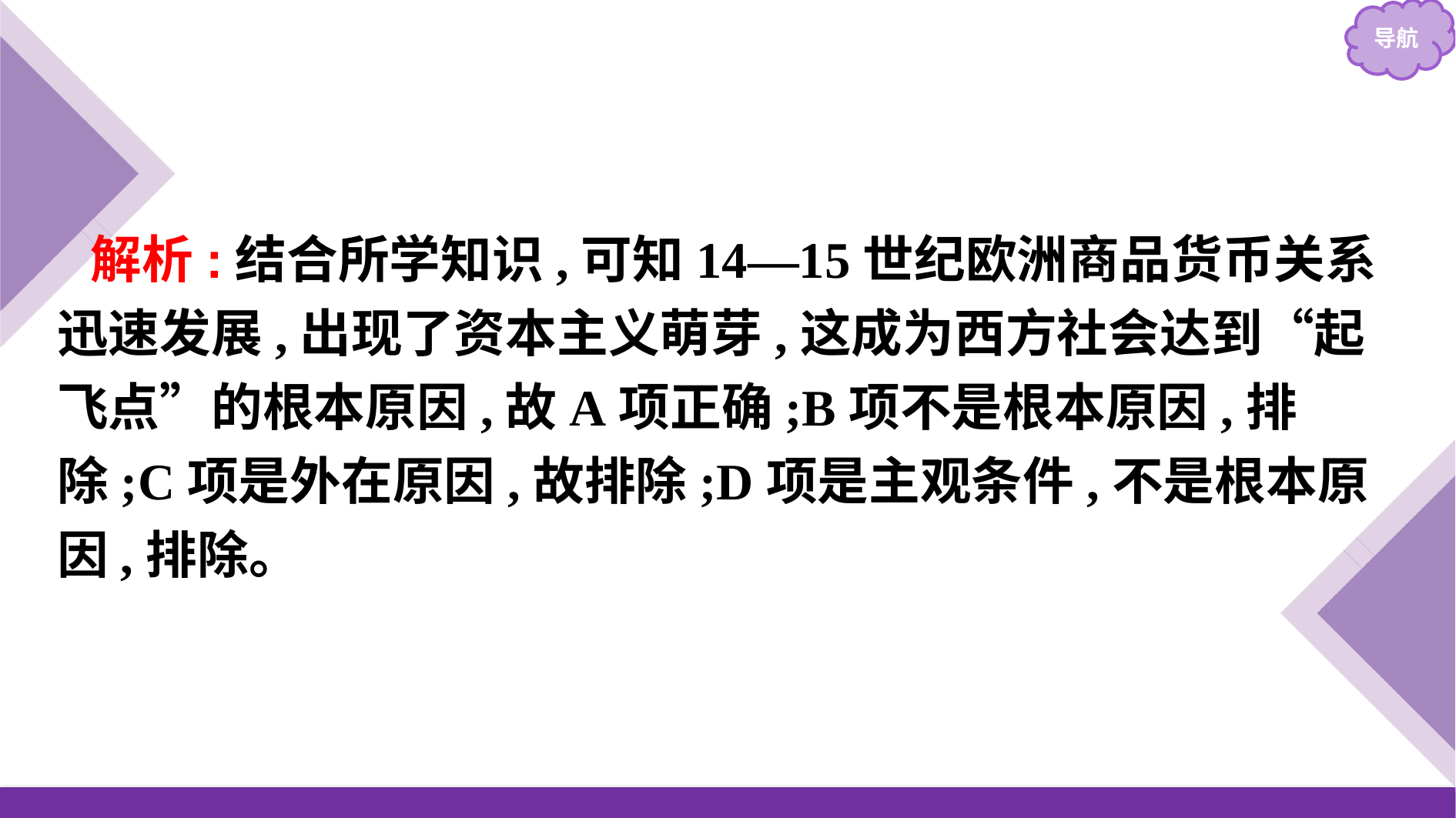

解析:结合所学知识,可知14—15世纪欧洲商品货币关系迅速发展,出现了资本主义萌芽,这成为西方社会达到“起飞点”的根本原因,故A项正确;B项不是根本原因,排除;C项是外在原因,故排除;D项是主观条件,不是根本原因,排除。